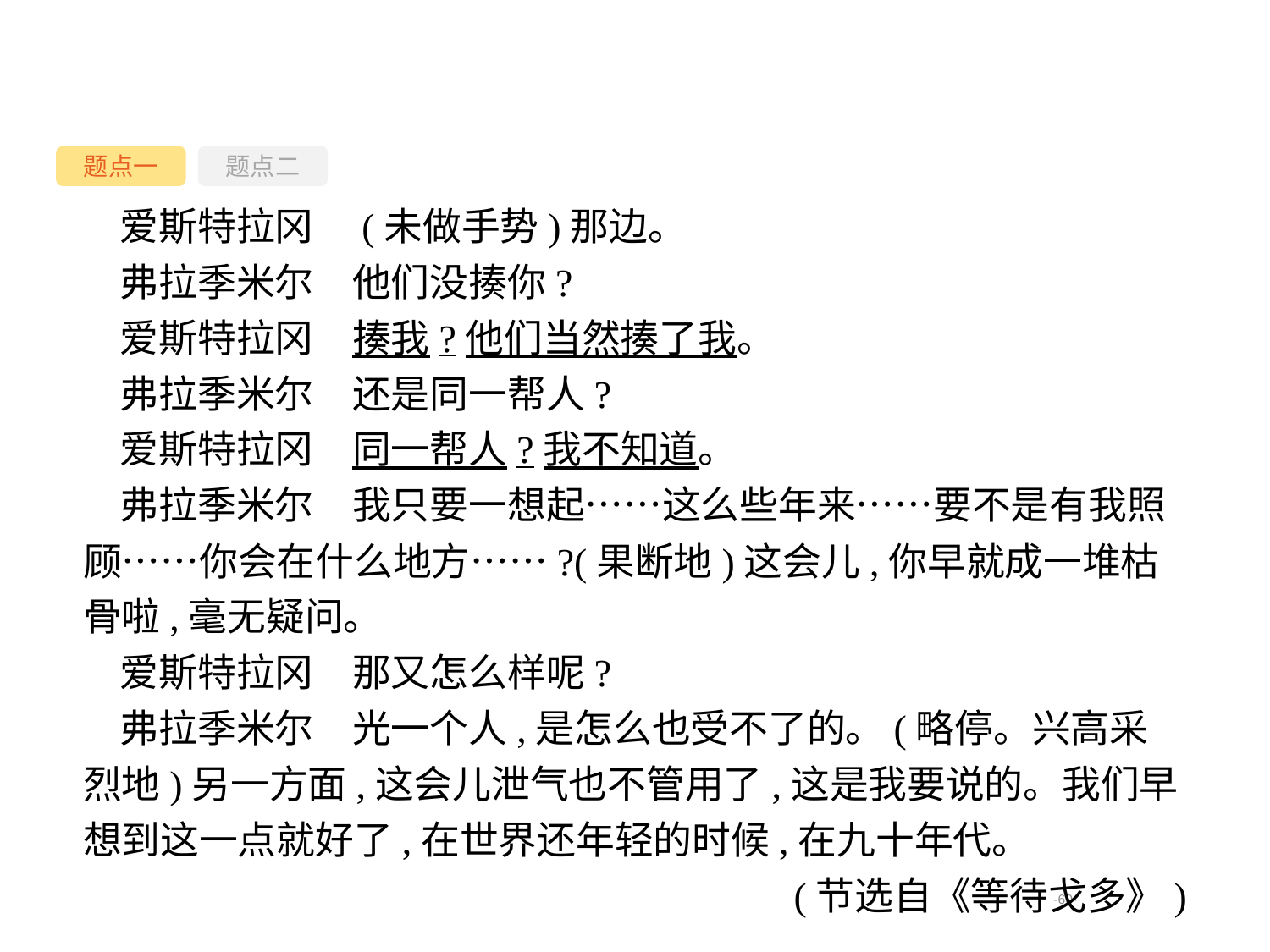

题点一
题点二
爱斯特拉冈　(未做手势)那边。
弗拉季米尔　他们没揍你?
爱斯特拉冈　揍我?他们当然揍了我。
弗拉季米尔　还是同一帮人?
爱斯特拉冈　同一帮人?我不知道。
弗拉季米尔　我只要一想起……这么些年来……要不是有我照顾……你会在什么地方……?(果断地)这会儿,你早就成一堆枯骨啦,毫无疑问。
爱斯特拉冈　那又怎么样呢?
弗拉季米尔　光一个人,是怎么也受不了的。(略停。兴高采烈地)另一方面,这会儿泄气也不管用了,这是我要说的。我们早想到这一点就好了,在世界还年轻的时候,在九十年代。
(节选自《等待戈多》)
-60-